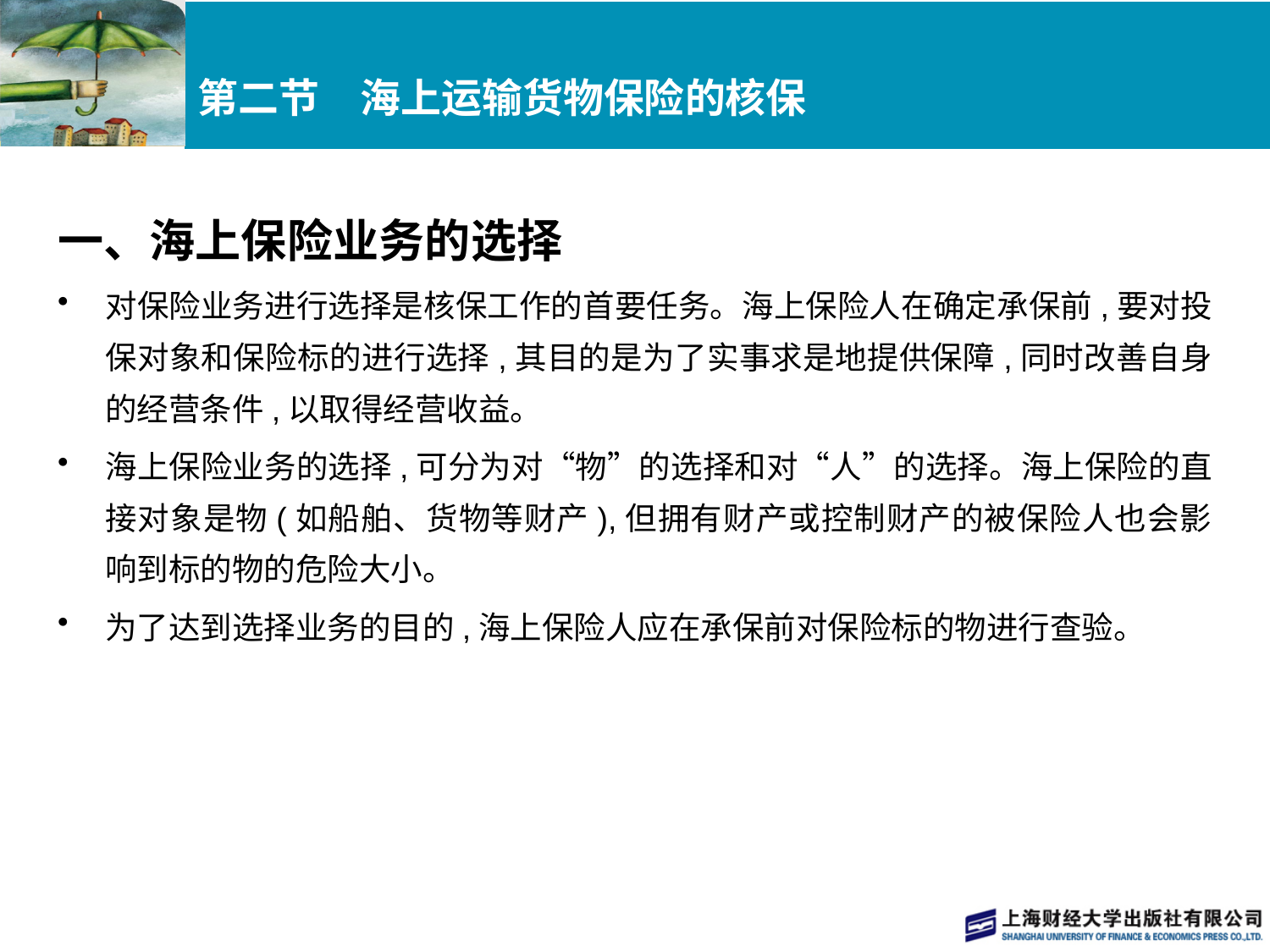

# 第二节　海上运输货物保险的核保
一、海上保险业务的选择
对保险业务进行选择是核保工作的首要任务。海上保险人在确定承保前,要对投保对象和保险标的进行选择,其目的是为了实事求是地提供保障,同时改善自身的经营条件,以取得经营收益。
海上保险业务的选择,可分为对“物”的选择和对“人”的选择。海上保险的直接对象是物(如船舶、货物等财产),但拥有财产或控制财产的被保险人也会影响到标的物的危险大小。
为了达到选择业务的目的,海上保险人应在承保前对保险标的物进行查验。